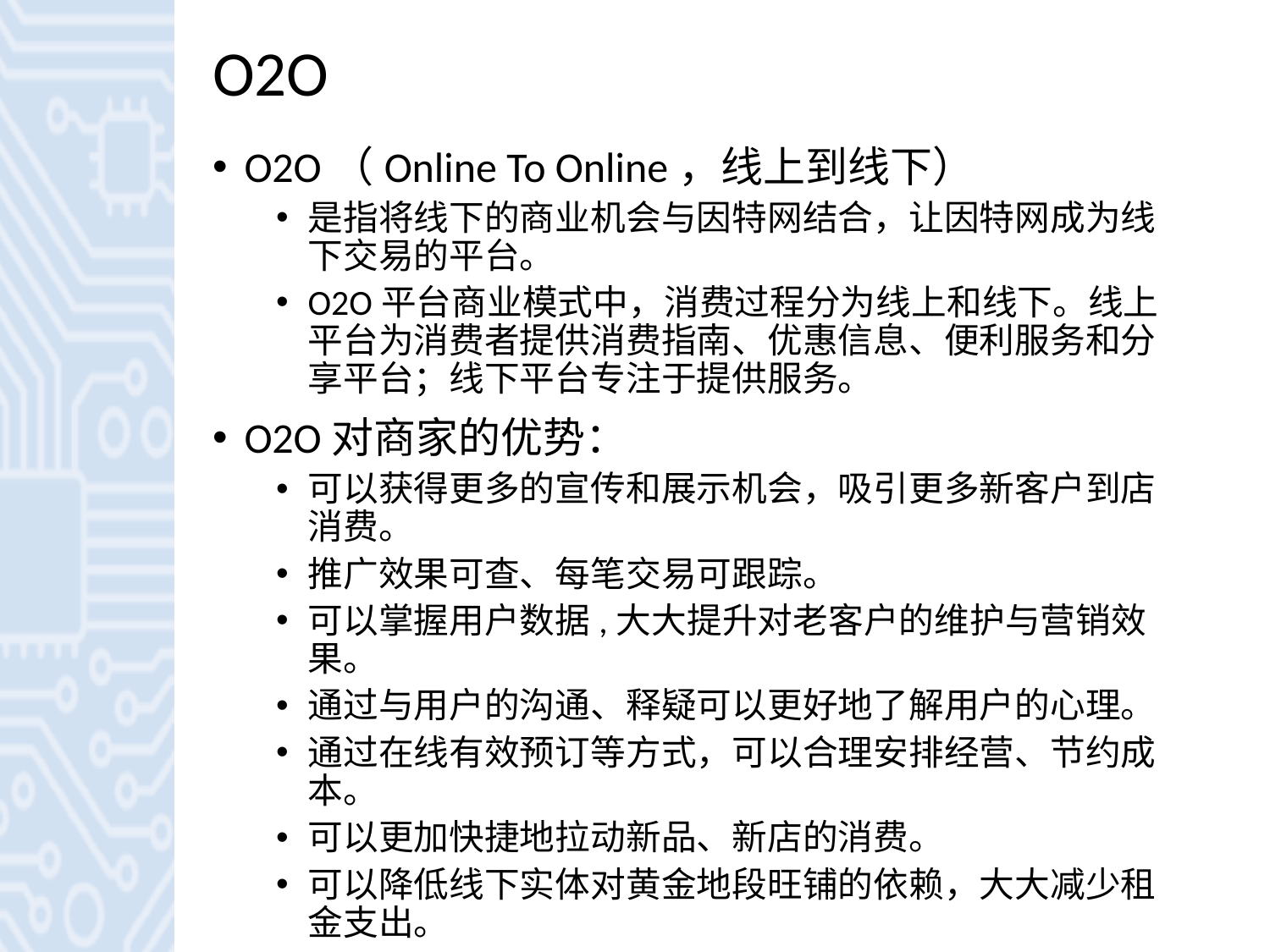

# O2O
O2O（Online To Online，线上到线下）
是指将线下的商业机会与因特网结合，让因特网成为线下交易的平台。
O2O平台商业模式中，消费过程分为线上和线下。线上平台为消费者提供消费指南、优惠信息、便利服务和分享平台；线下平台专注于提供服务。
O2O对商家的优势：
可以获得更多的宣传和展示机会，吸引更多新客户到店消费。
推广效果可查、每笔交易可跟踪。
可以掌握用户数据,大大提升对老客户的维护与营销效果。
通过与用户的沟通、释疑可以更好地了解用户的心理。
通过在线有效预订等方式，可以合理安排经营、节约成本。
可以更加快捷地拉动新品、新店的消费。
可以降低线下实体对黄金地段旺铺的依赖，大大减少租金支出。